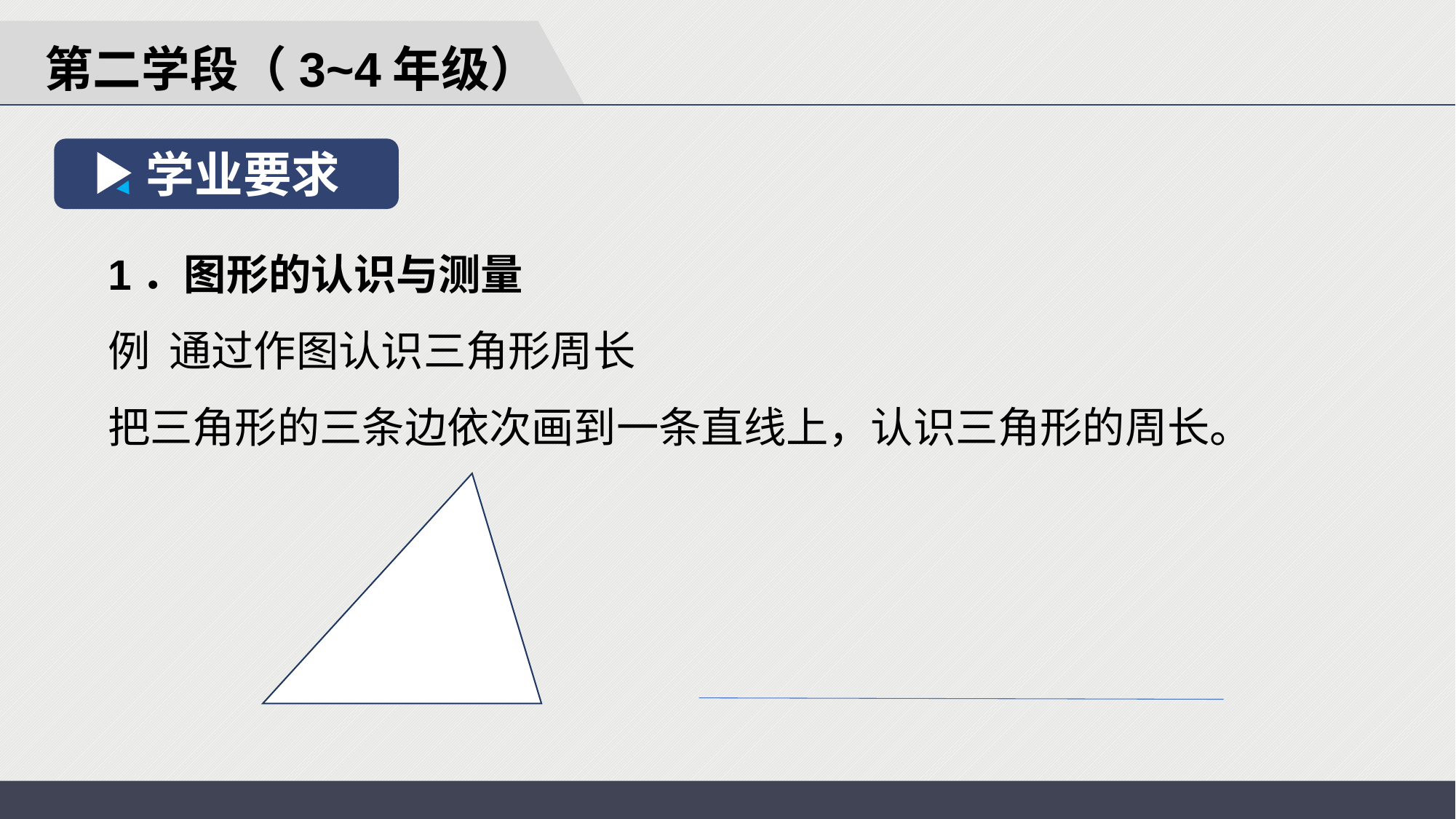

第二学段（3~4年级）
学业要求

1．图形的认识与测量
例  通过作图认识三角形周长
把三角形的三条边依次画到一条直线上，认识三角形的周长。